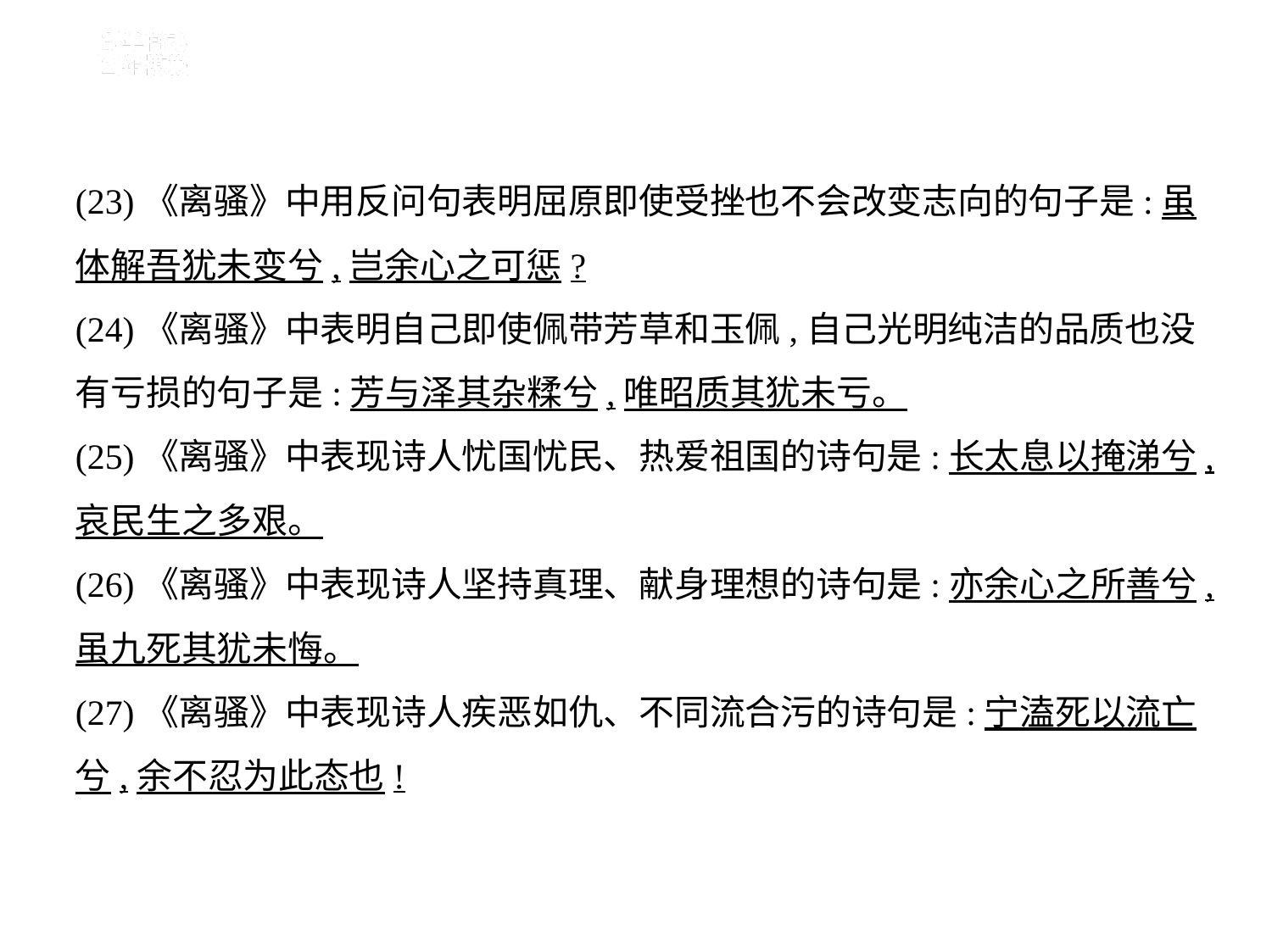

(23)《离骚》中用反问句表明屈原即使受挫也不会改变志向的句子是:虽
体解吾犹未变兮,岂余心之可惩?
(24)《离骚》中表明自己即使佩带芳草和玉佩,自己光明纯洁的品质也没
有亏损的句子是:芳与泽其杂糅兮,唯昭质其犹未亏。
(25)《离骚》中表现诗人忧国忧民、热爱祖国的诗句是:长太息以掩涕兮,
哀民生之多艰。
(26)《离骚》中表现诗人坚持真理、献身理想的诗句是:亦余心之所善兮,
虽九死其犹未悔。
(27)《离骚》中表现诗人疾恶如仇、不同流合污的诗句是:宁溘死以流亡
兮,余不忍为此态也!